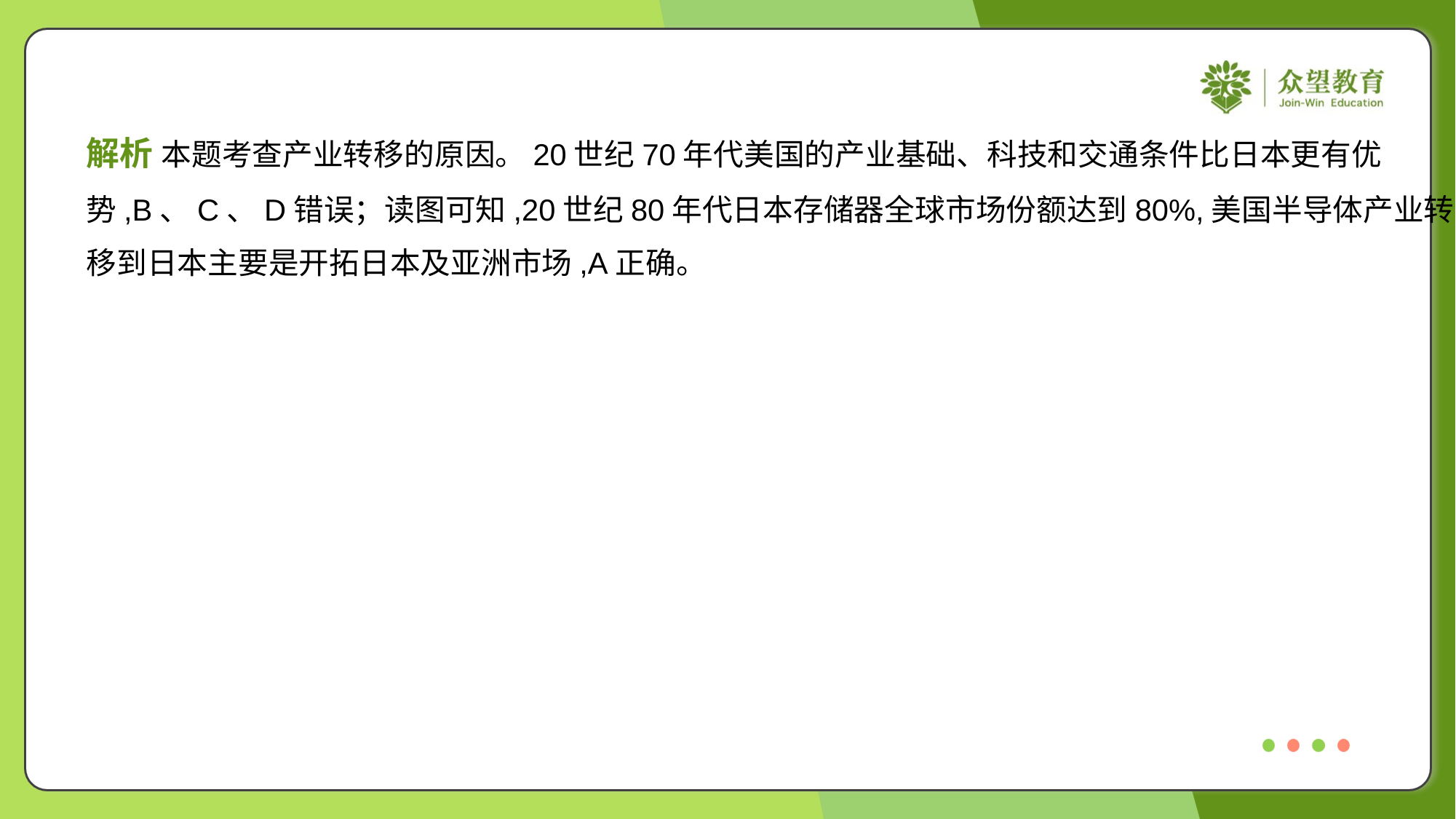

解析 本题考查产业转移的原因。20世纪70年代美国的产业基础、科技和交通条件比日本更有优
势,B、C、D错误；读图可知,20世纪80年代日本存储器全球市场份额达到80%,美国半导体产业转
移到日本主要是开拓日本及亚洲市场,A正确。